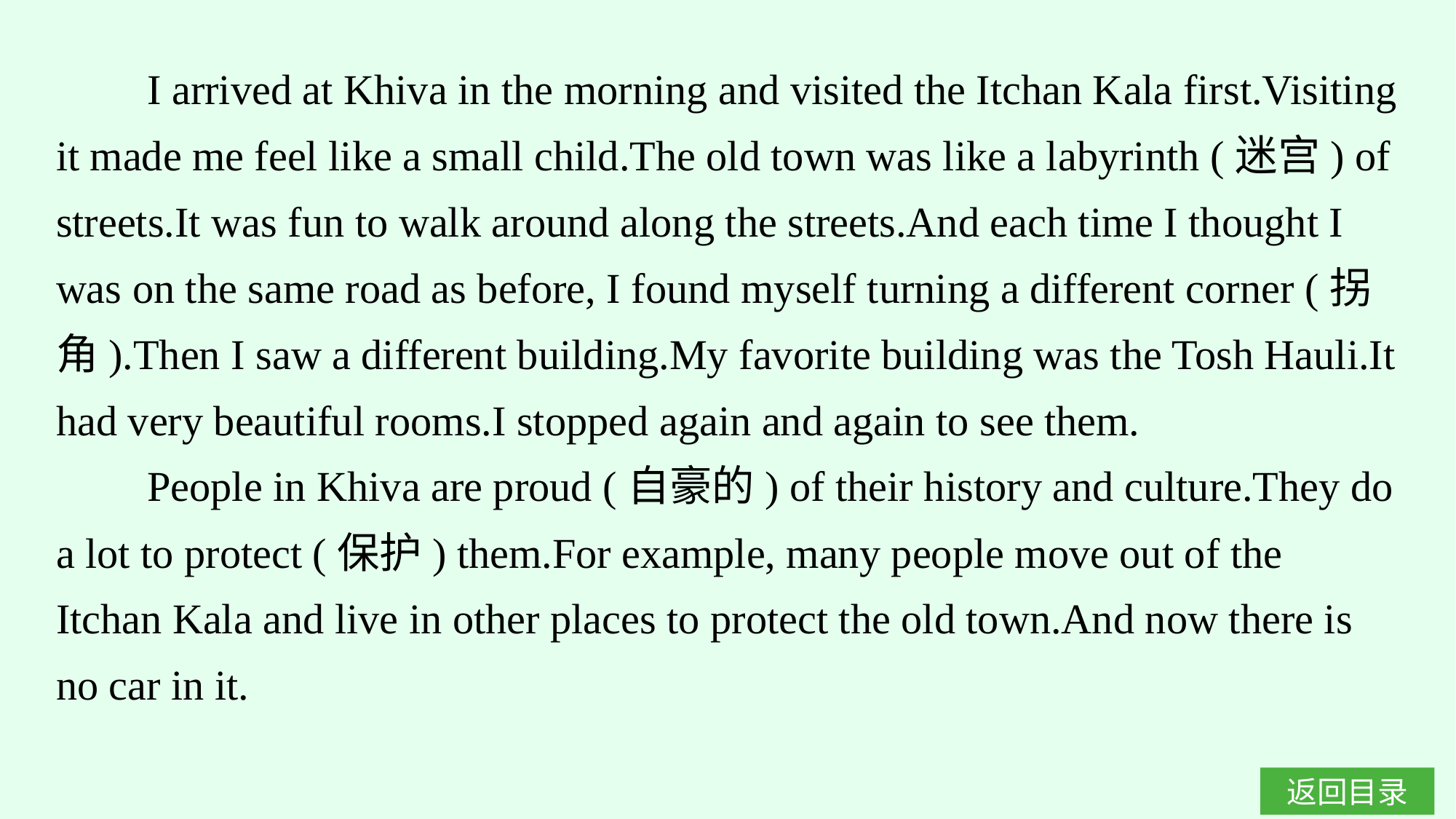

I arrived at Khiva in the morning and visited the Itchan Kala first.Visiting it made me feel like a small child.The old town was like a labyrinth (迷宫) of streets.It was fun to walk around along the streets.And each time I thought I was on the same road as before, I found myself turning a different corner (拐角).Then I saw a different building.My favorite building was the Tosh Hauli.It had very beautiful rooms.I stopped again and again to see them.
People in Khiva are proud (自豪的) of their history and culture.They do a lot to protect (保护) them.For example, many people move out of the Itchan Kala and live in other places to protect the old town.And now there is no car in it.